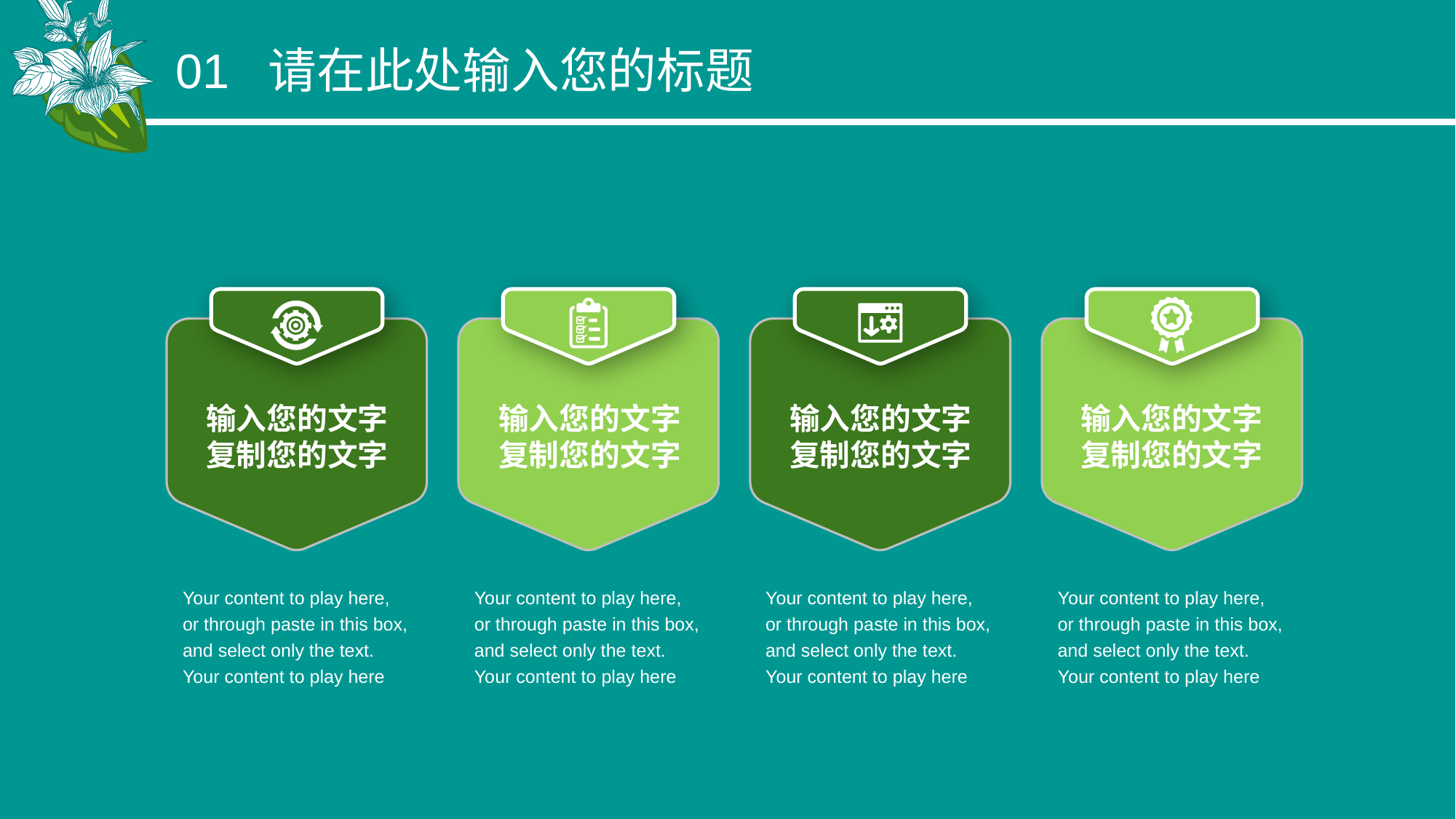

01  请在此处输入您的标题

输入您的文字
复制您的文字
输入您的文字
复制您的文字
输入您的文字
复制您的文字
输入您的文字
复制您的文字
Your content to play here, or through paste in this box, and select only the text. Your content to play here
Your content to play here, or through paste in this box, and select only the text. Your content to play here
Your content to play here, or through paste in this box, and select only the text. Your content to play here
Your content to play here, or through paste in this box, and select only the text. Your content to play here